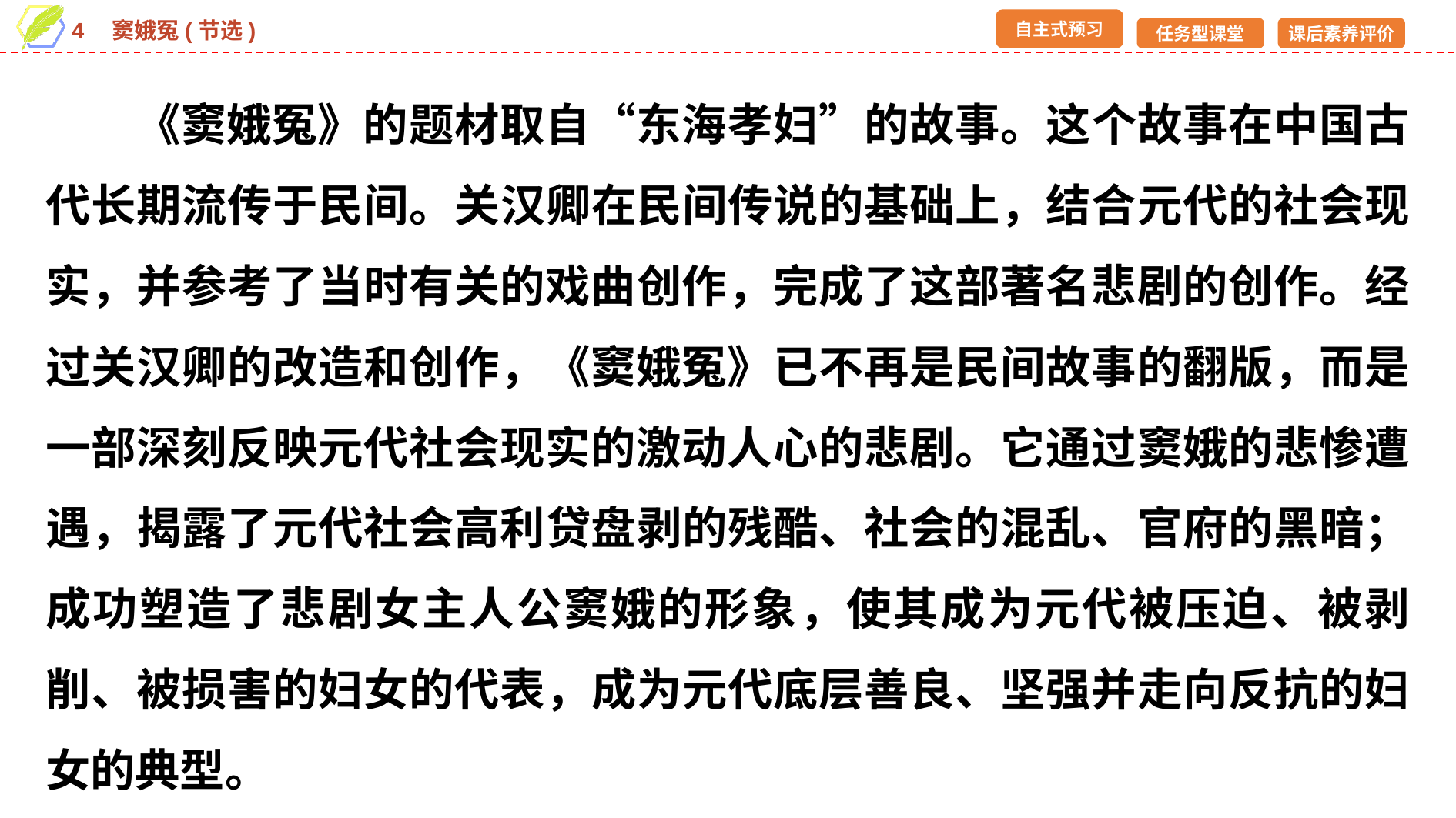

《窦娥冤》的题材取自“东海孝妇”的故事。这个故事在中国古代长期流传于民间。关汉卿在民间传说的基础上，结合元代的社会现实，并参考了当时有关的戏曲创作，完成了这部著名悲剧的创作。经过关汉卿的改造和创作，《窦娥冤》已不再是民间故事的翻版，而是一部深刻反映元代社会现实的激动人心的悲剧。它通过窦娥的悲惨遭遇，揭露了元代社会高利贷盘剥的残酷、社会的混乱、官府的黑暗；成功塑造了悲剧女主人公窦娥的形象，使其成为元代被压迫、被剥削、被损害的妇女的代表，成为元代底层善良、坚强并走向反抗的妇女的典型。